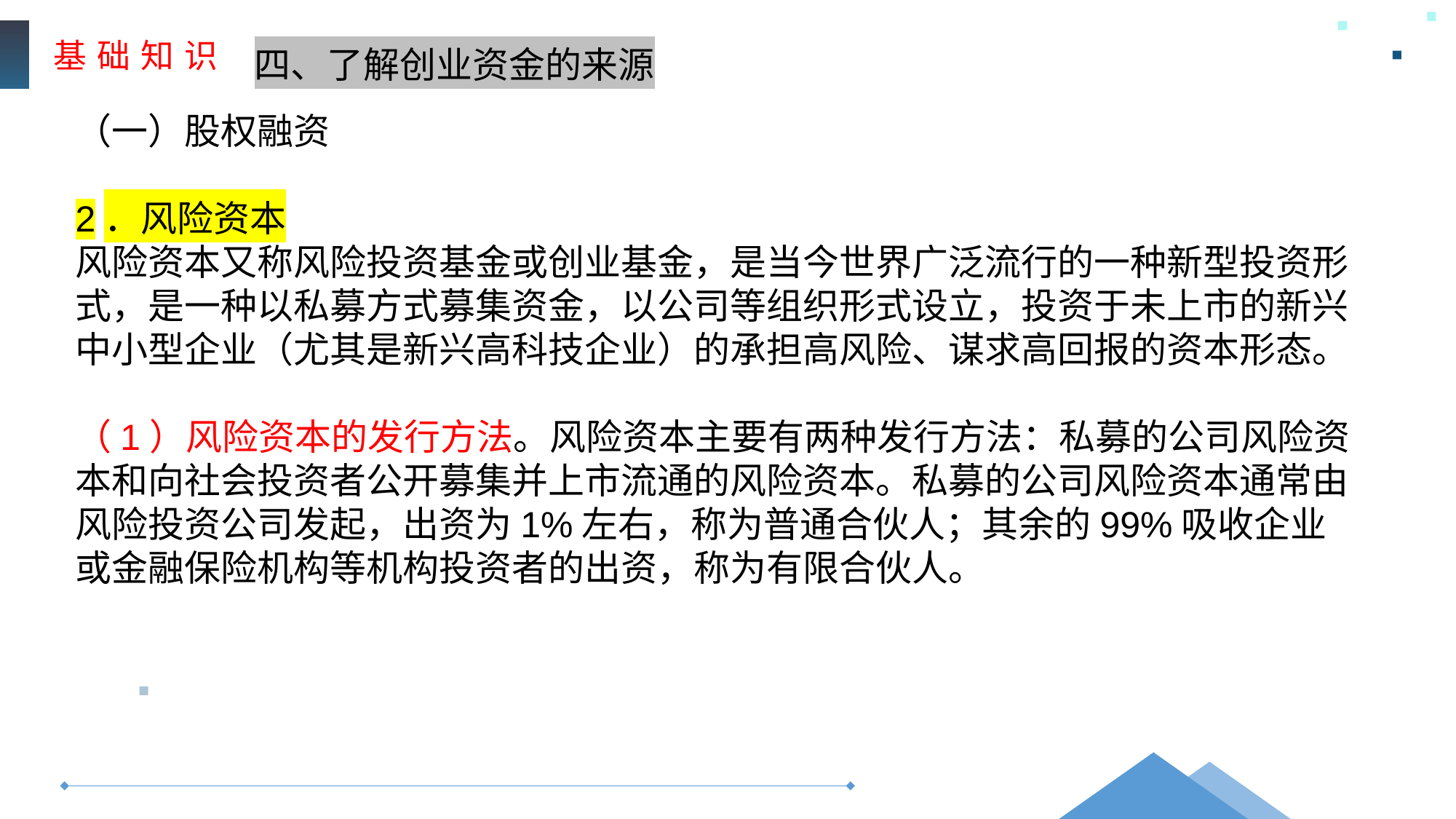

基 础 知 识

四、了解创业资金的来源
（一）股权融资

2．风险资本
风险资本又称风险投资基金或创业基金，是当今世界广泛流行的一种新型投资形
式，是一种以私募方式募集资金，以公司等组织形式设立，投资于未上市的新兴中小型企业（尤其是新兴高科技企业）的承担高风险、谋求高回报的资本形态。

（1）风险资本的发行方法。风险资本主要有两种发行方法：私募的公司风险资本和向社会投资者公开募集并上市流通的风险资本。私募的公司风险资本通常由风险投资公司发起，出资为1%左右，称为普通合伙人；其余的99%吸收企业或金融保险机构等机构投资者的出资，称为有限合伙人。